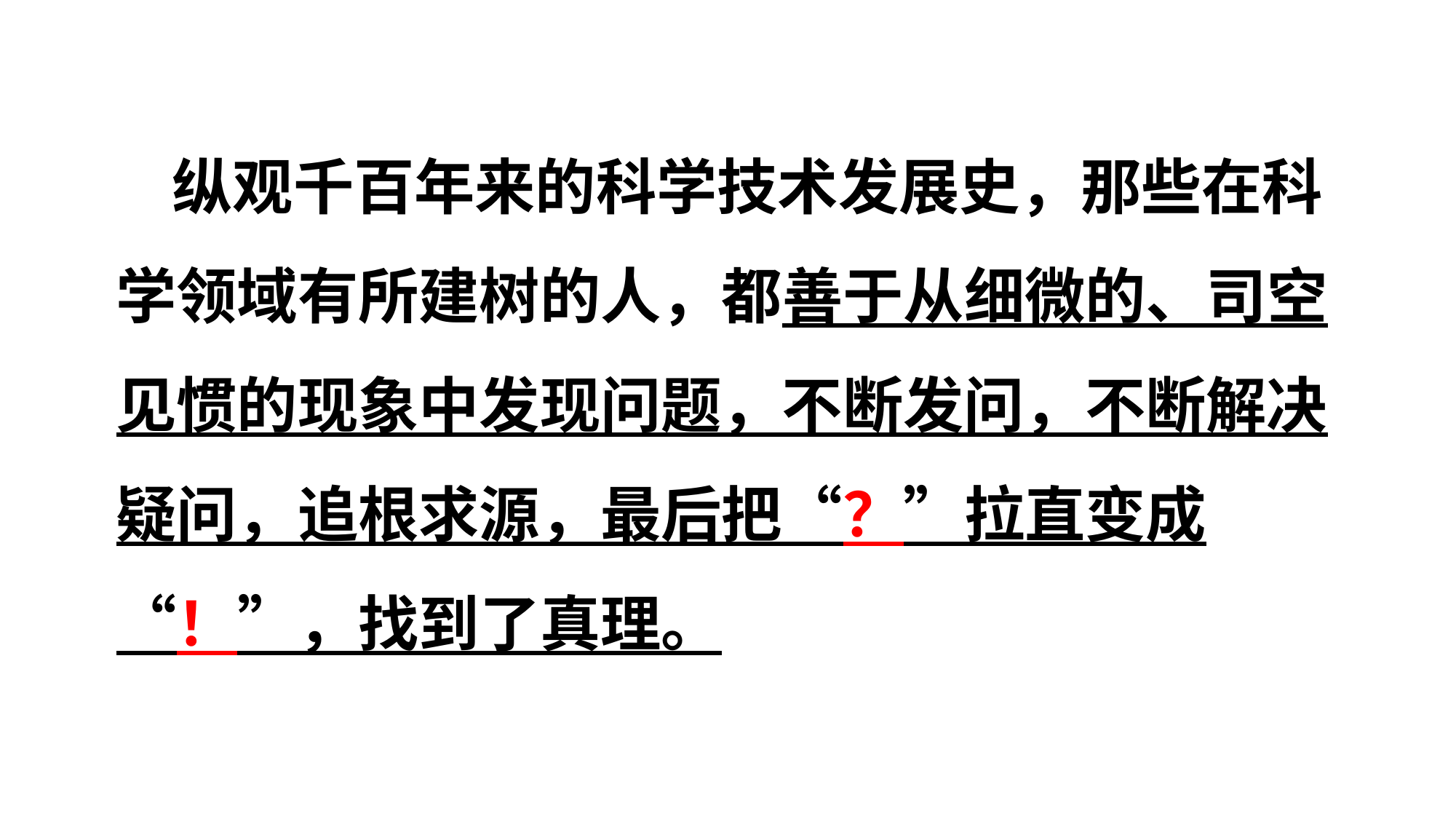

纵观千百年来的科学技术发展史，那些在科学领域有所建树的人，都善于从细微的、司空见惯的现象中发现问题，不断发问，不断解决疑问，追根求源，最后把“？”拉直变成“！”，找到了真理。